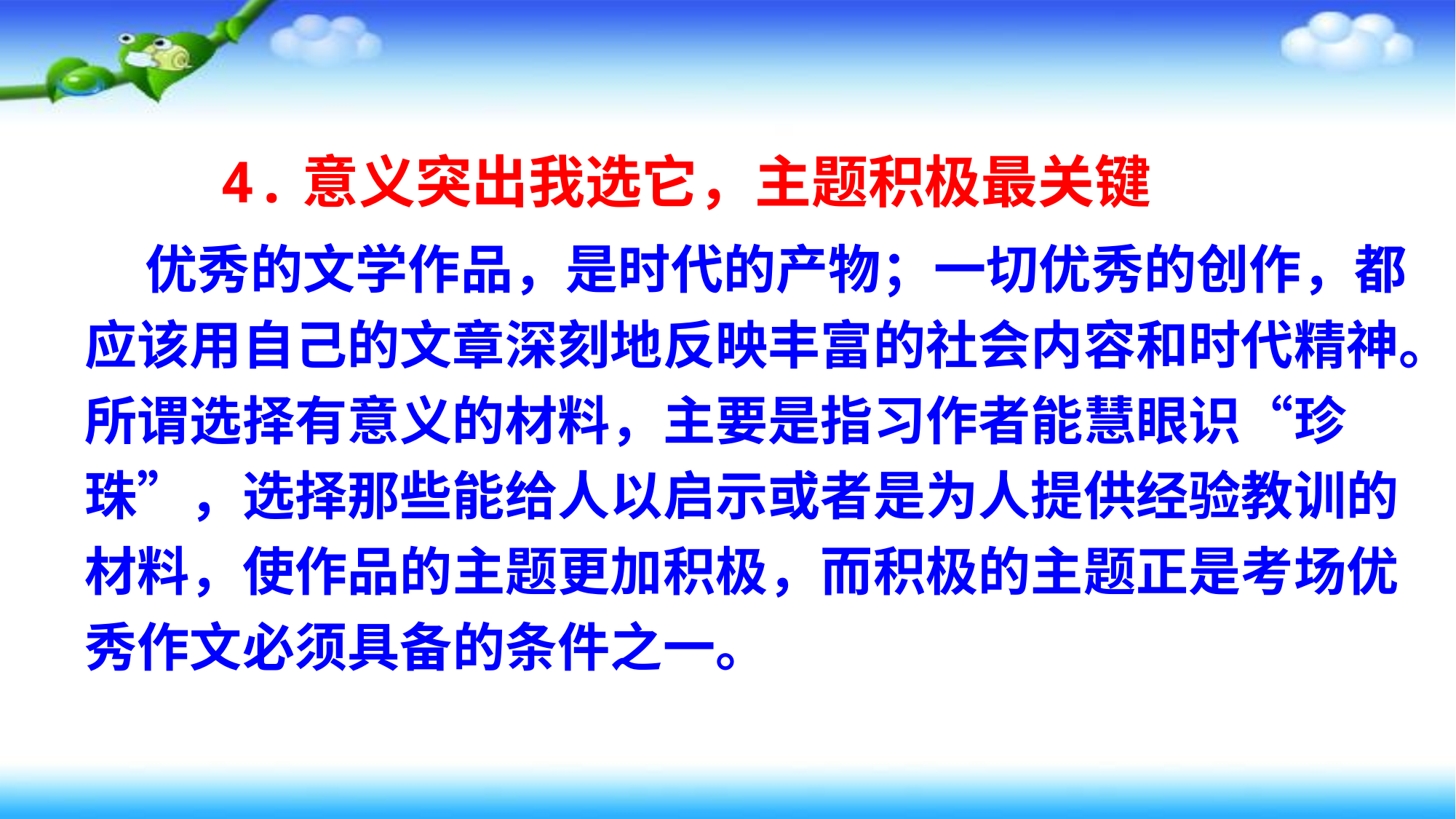

4.意义突出我选它，主题积极最关键
    优秀的文学作品，是时代的产物；一切优秀的创作，都应该用自己的文章深刻地反映丰富的社会内容和时代精神。所谓选择有意义的材料，主要是指习作者能慧眼识“珍珠”，选择那些能给人以启示或者是为人提供经验教训的材料，使作品的主题更加积极，而积极的主题正是考场优秀作文必须具备的条件之一。